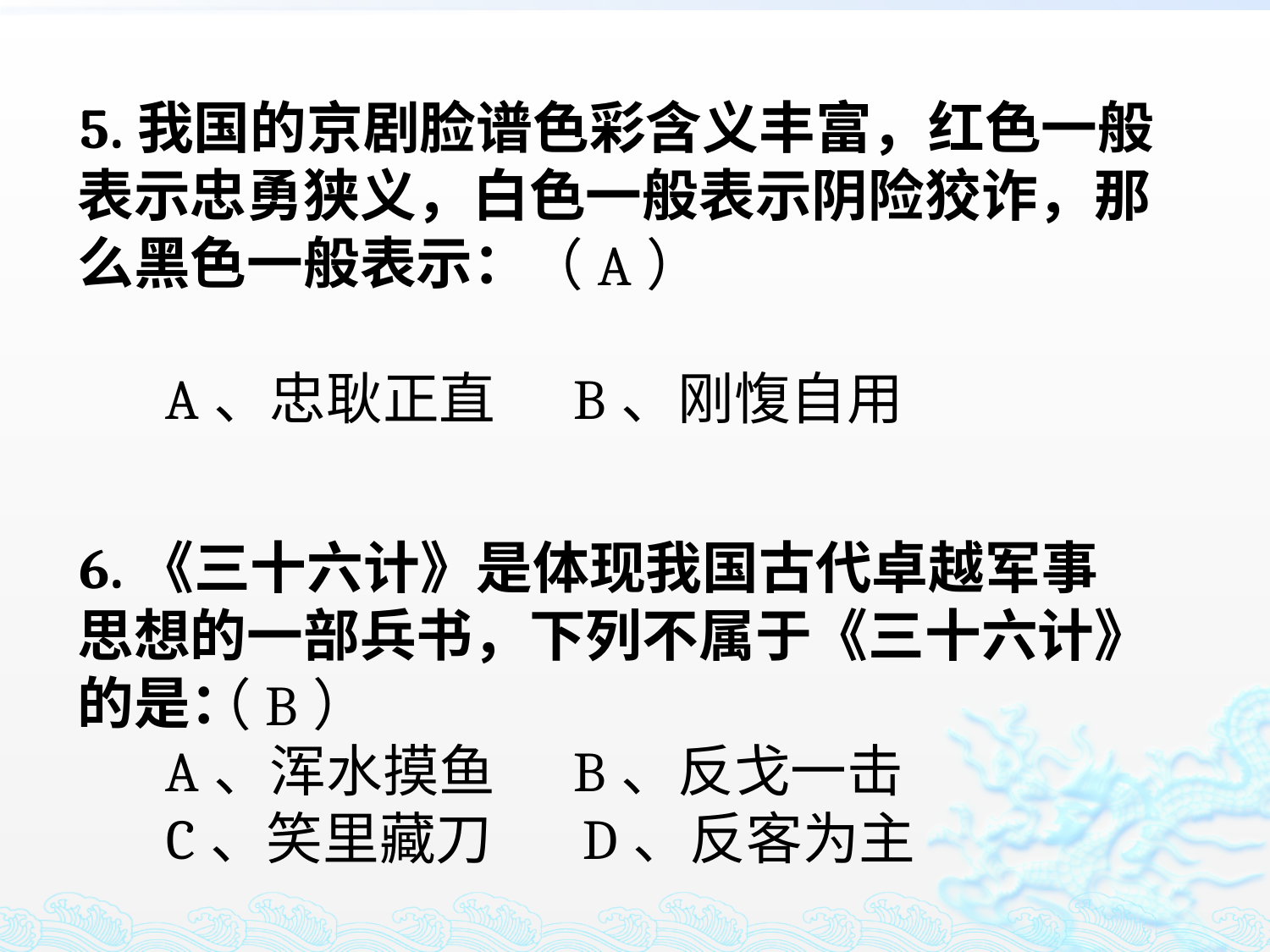

5.我国的京剧脸谱色彩含义丰富，红色一般表示忠勇狭义，白色一般表示阴险狡诈，那么黑色一般表示：

       A、忠耿正直     B、刚愎自用
（A）
6.《三十六计》是体现我国古代卓越军事思想的一部兵书，下列不属于《三十六计》的是：
       A、浑水摸鱼     B、反戈一击
       C、笑里藏刀      D、反客为主
（B）